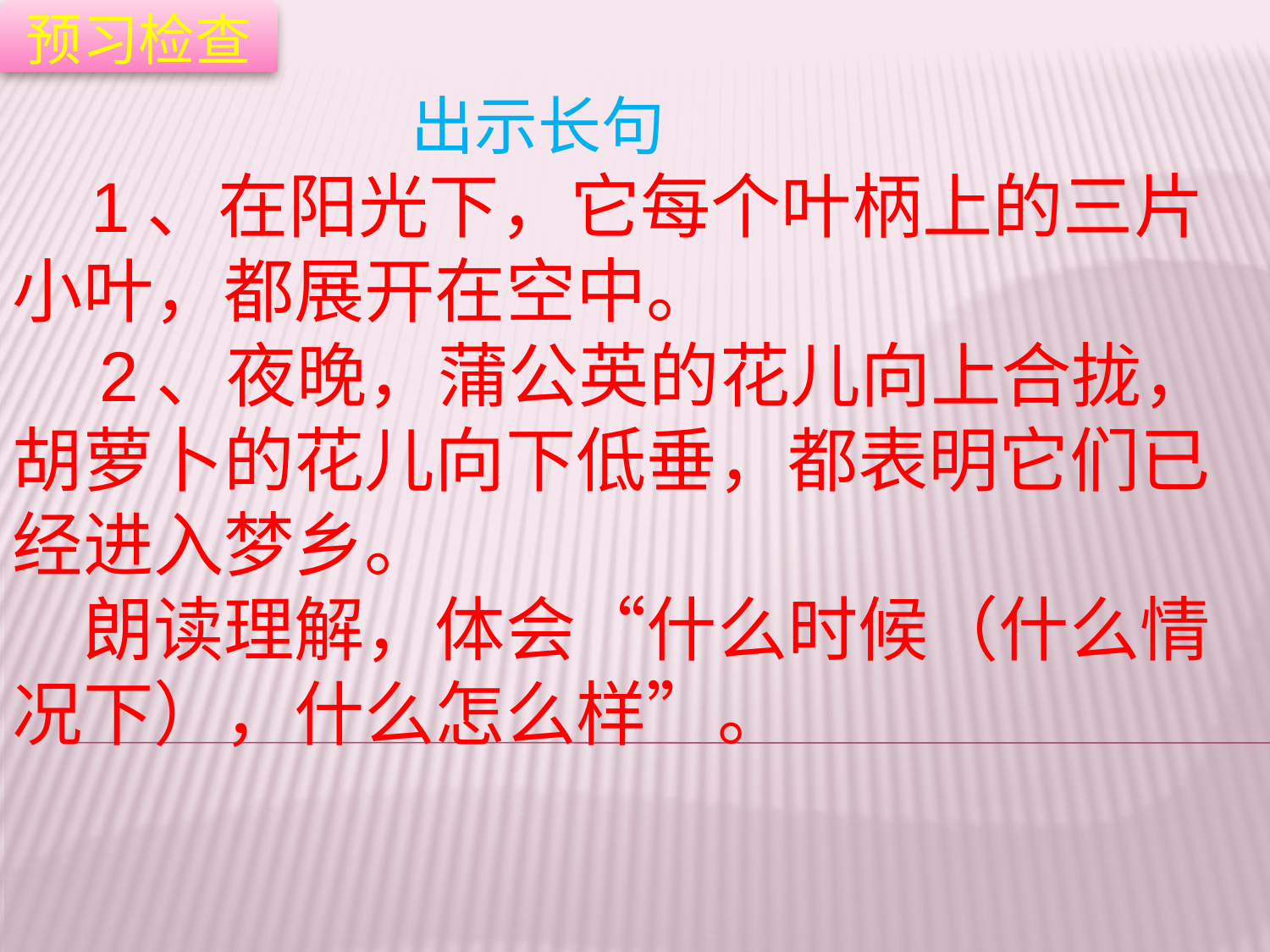

预习检查
                           出示长句
　1、在阳光下，它每个叶柄上的三片小叶，都展开在空中。
　2、夜晚，蒲公英的花儿向上合拢，胡萝卜的花儿向下低垂，都表明它们已经进入梦乡。
　朗读理解，体会“什么时候（什么情况下），什么怎么样”。